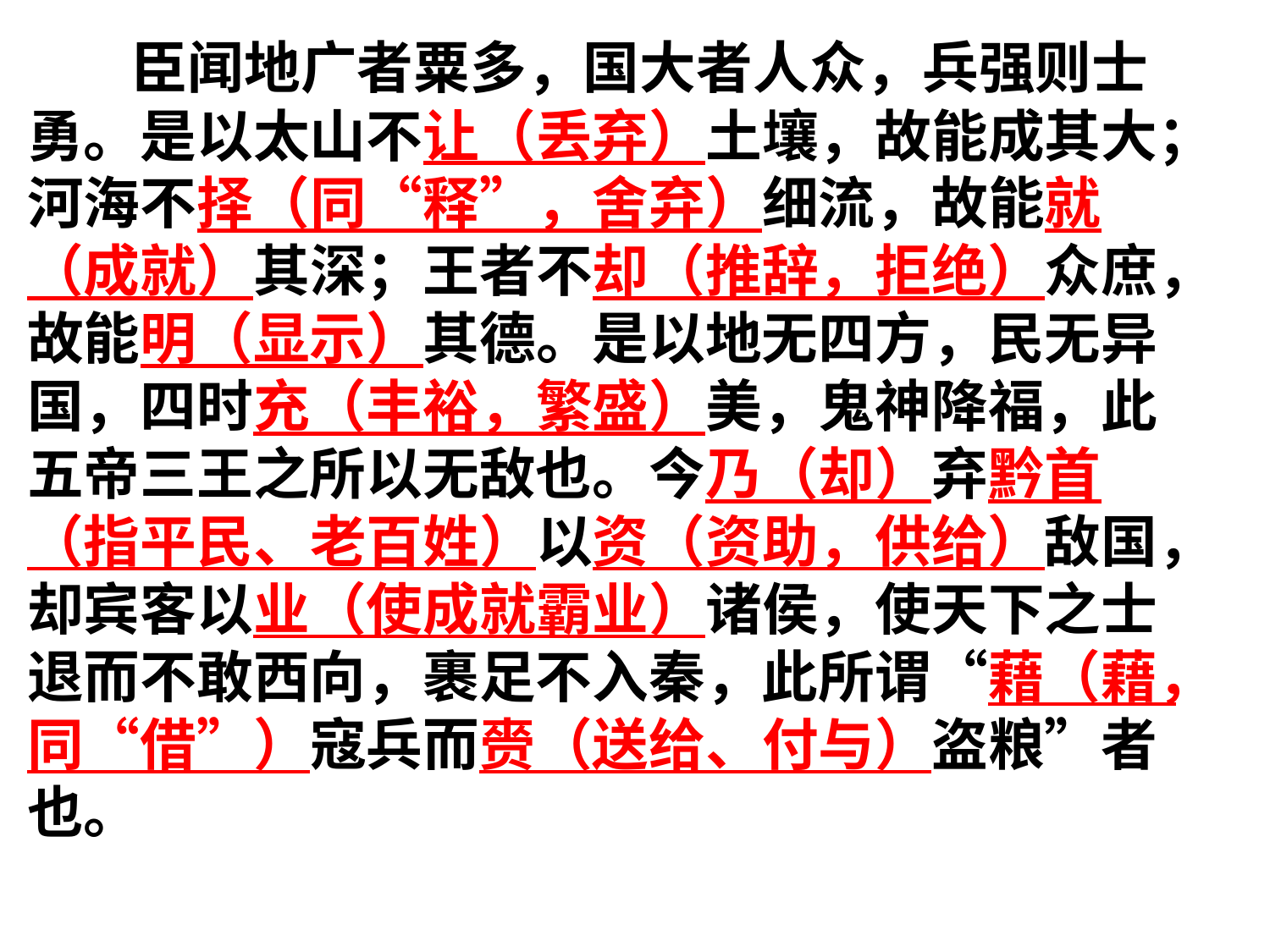

臣闻地广者粟多，国大者人众，兵强则士勇。是以太山不让（丢弃）土壤，故能成其大；河海不择（同“释”，舍弃）细流，故能就（成就）其深；王者不却（推辞，拒绝）众庶，故能明（显示）其德。是以地无四方，民无异国，四时充（丰裕，繁盛）美，鬼神降福，此五帝三王之所以无敌也。今乃（却）弃黔首（指平民、老百姓）以资（资助，供给）敌国，却宾客以业（使成就霸业）诸侯，使天下之士退而不敢西向，裹足不入秦，此所谓“藉（藉，同“借”）寇兵而赍（送给、付与）盗粮”者也。